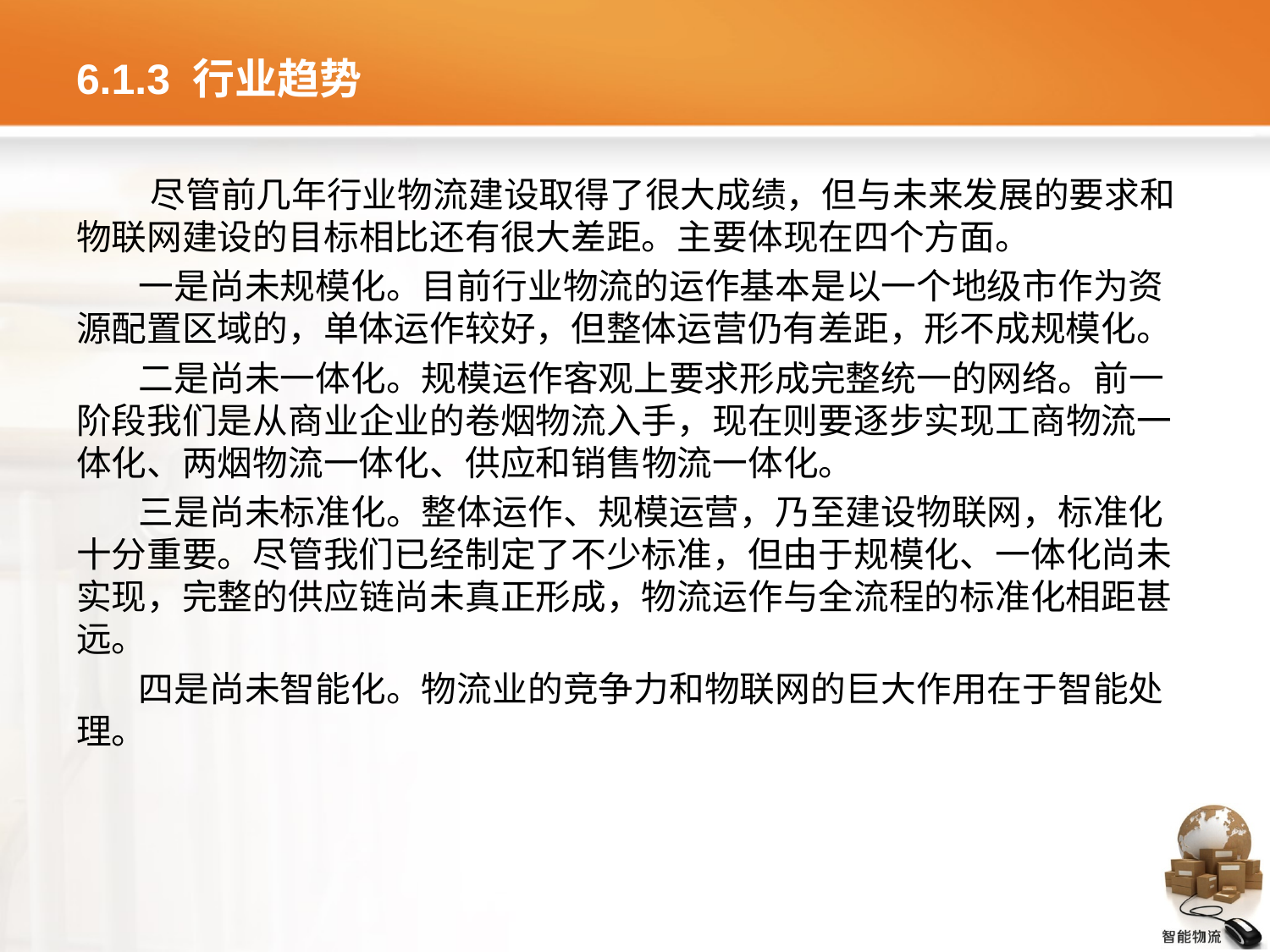

# 6.1.3 行业趋势
尽管前几年行业物流建设取得了很大成绩，但与未来发展的要求和物联网建设的目标相比还有很大差距。主要体现在四个方面。
一是尚未规模化。目前行业物流的运作基本是以一个地级市作为资源配置区域的，单体运作较好，但整体运营仍有差距，形不成规模化。
二是尚未一体化。规模运作客观上要求形成完整统一的网络。前一阶段我们是从商业企业的卷烟物流入手，现在则要逐步实现工商物流一体化、两烟物流一体化、供应和销售物流一体化。
三是尚未标准化。整体运作、规模运营，乃至建设物联网，标准化十分重要。尽管我们已经制定了不少标准，但由于规模化、一体化尚未实现，完整的供应链尚未真正形成，物流运作与全流程的标准化相距甚远。
四是尚未智能化。物流业的竞争力和物联网的巨大作用在于智能处理。